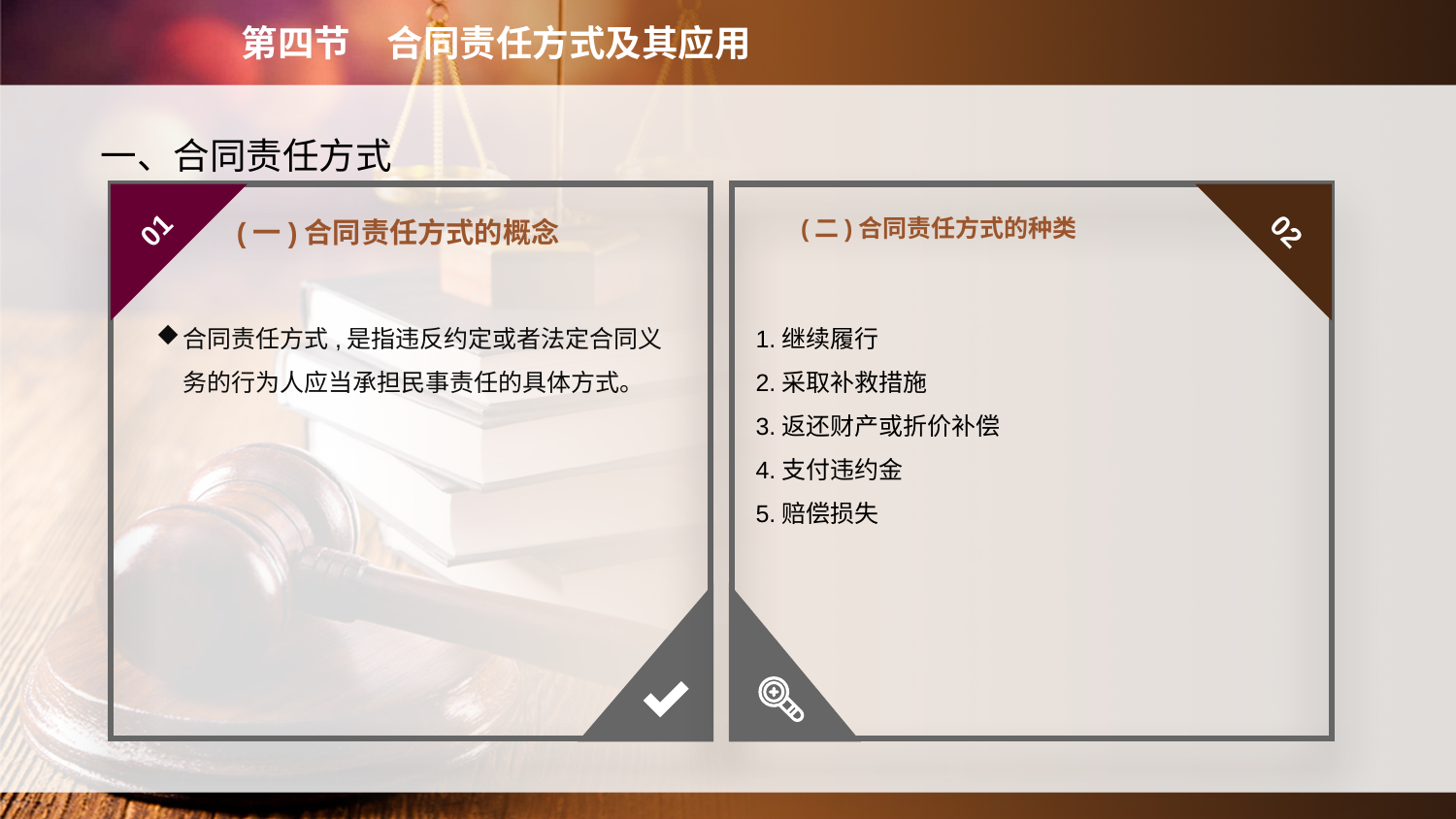

第四节　合同责任方式及其应用
　　一、合同责任方式

(二)合同责任方式的种类
01
02
(一)合同责任方式的概念
合同责任方式,是指违反约定或者法定合同义务的行为人应当承担民事责任的具体方式。

1.继续履行
2.采取补救措施
3.返还财产或折价补偿
4.支付违约金
5.赔偿损失